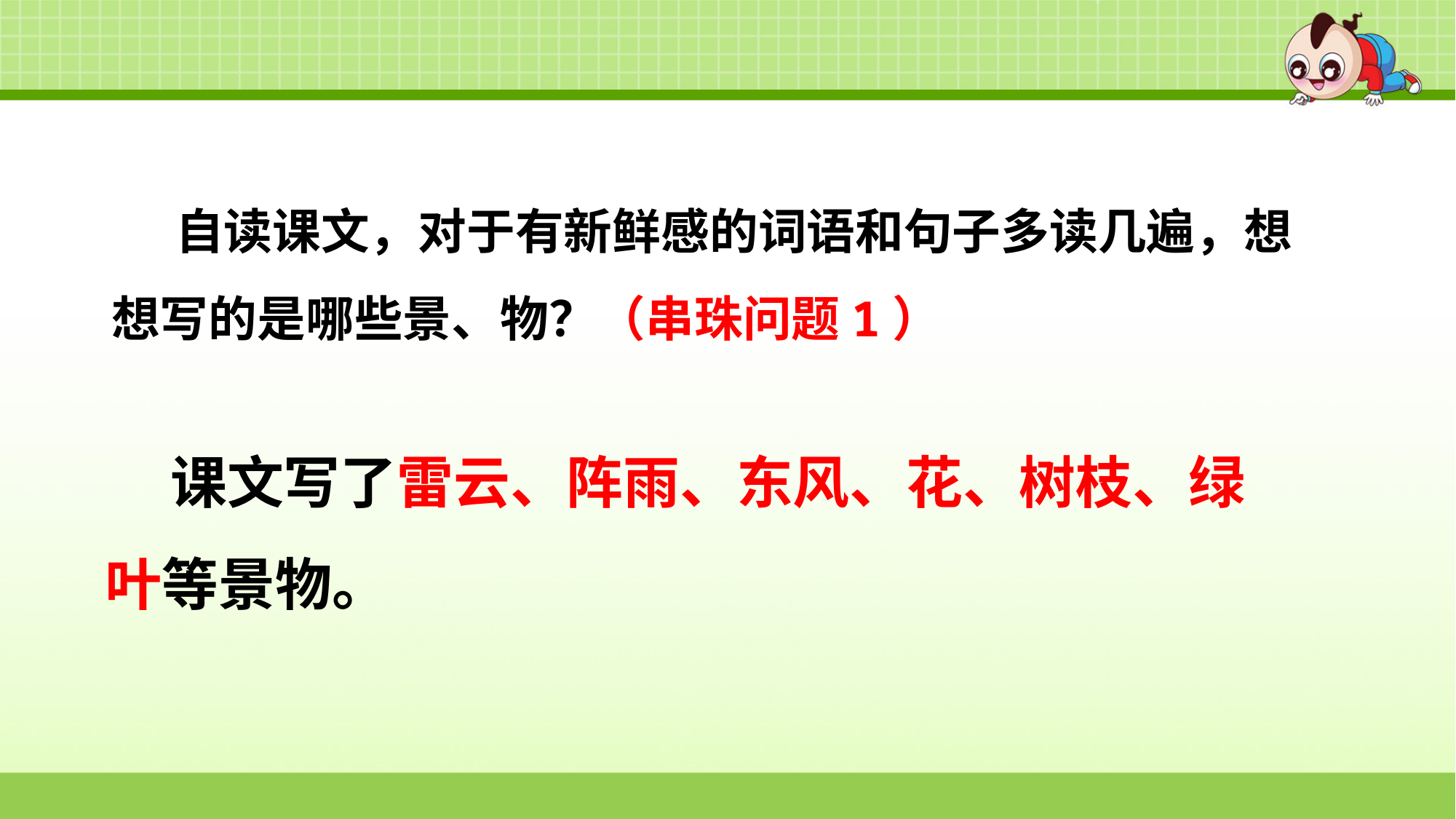

自读课文，对于有新鲜感的词语和句子多读几遍，想想写的是哪些景、物？（串珠问题1）
    课文写了雷云、阵雨、东风、花、树枝、绿叶等景物。